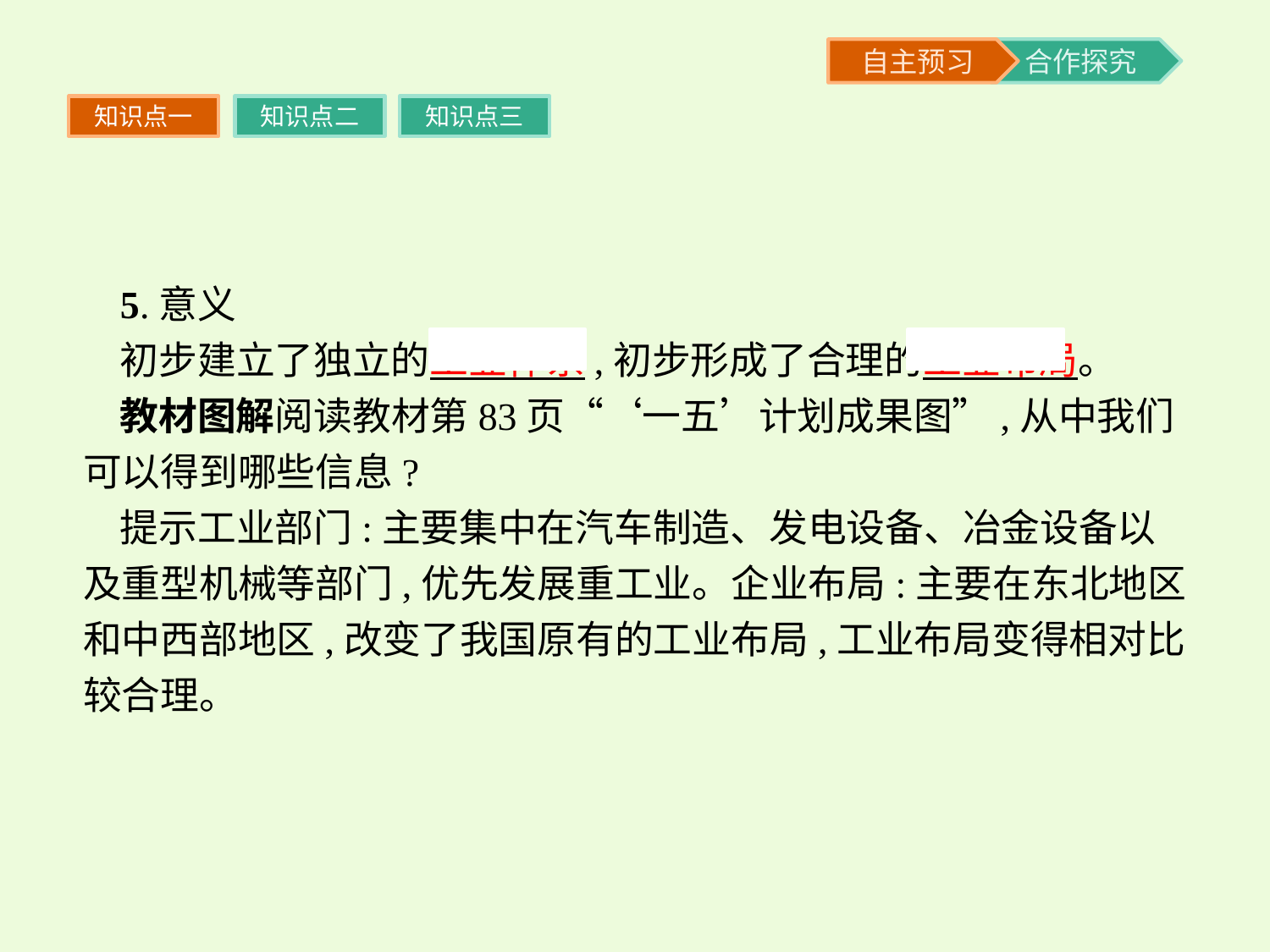

知识点一
知识点二
知识点三
5.意义
初步建立了独立的工业体系,初步形成了合理的工业布局。
教材图解阅读教材第83页“‘一五’计划成果图”,从中我们可以得到哪些信息?
提示工业部门:主要集中在汽车制造、发电设备、冶金设备以及重型机械等部门,优先发展重工业。企业布局:主要在东北地区和中西部地区,改变了我国原有的工业布局,工业布局变得相对比较合理。